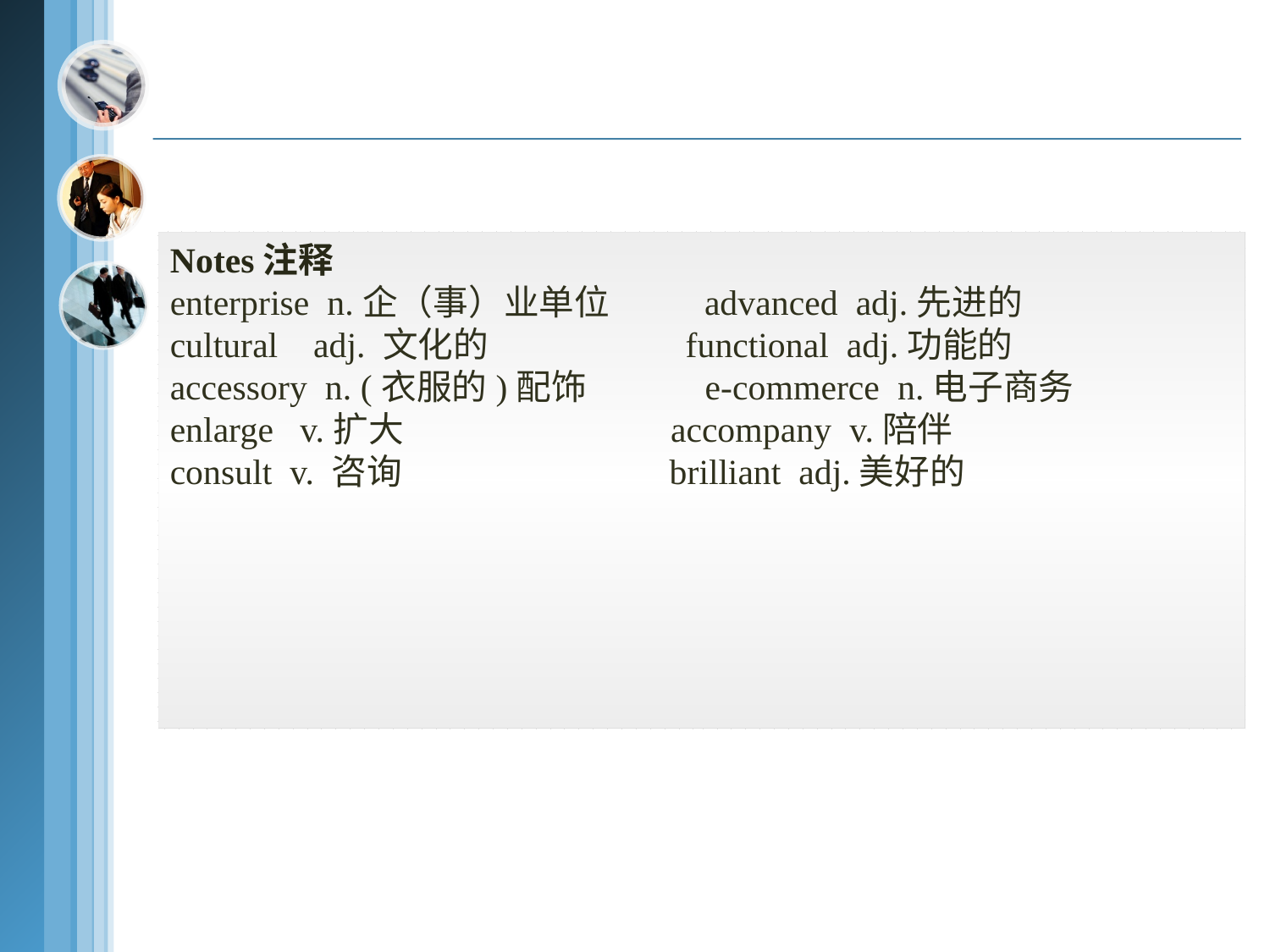

Notes注释
enterprise  n.企（事）业单位           advanced  adj.先进的
cultural    adj. 文化的                        functional  adj.功能的
accessory  n. (衣服的)配饰              e-commerce  n.电子商务
enlarge   v.扩大                                 accompany  v.陪伴
consult  v. 咨询                                 brilliant  adj.美好的